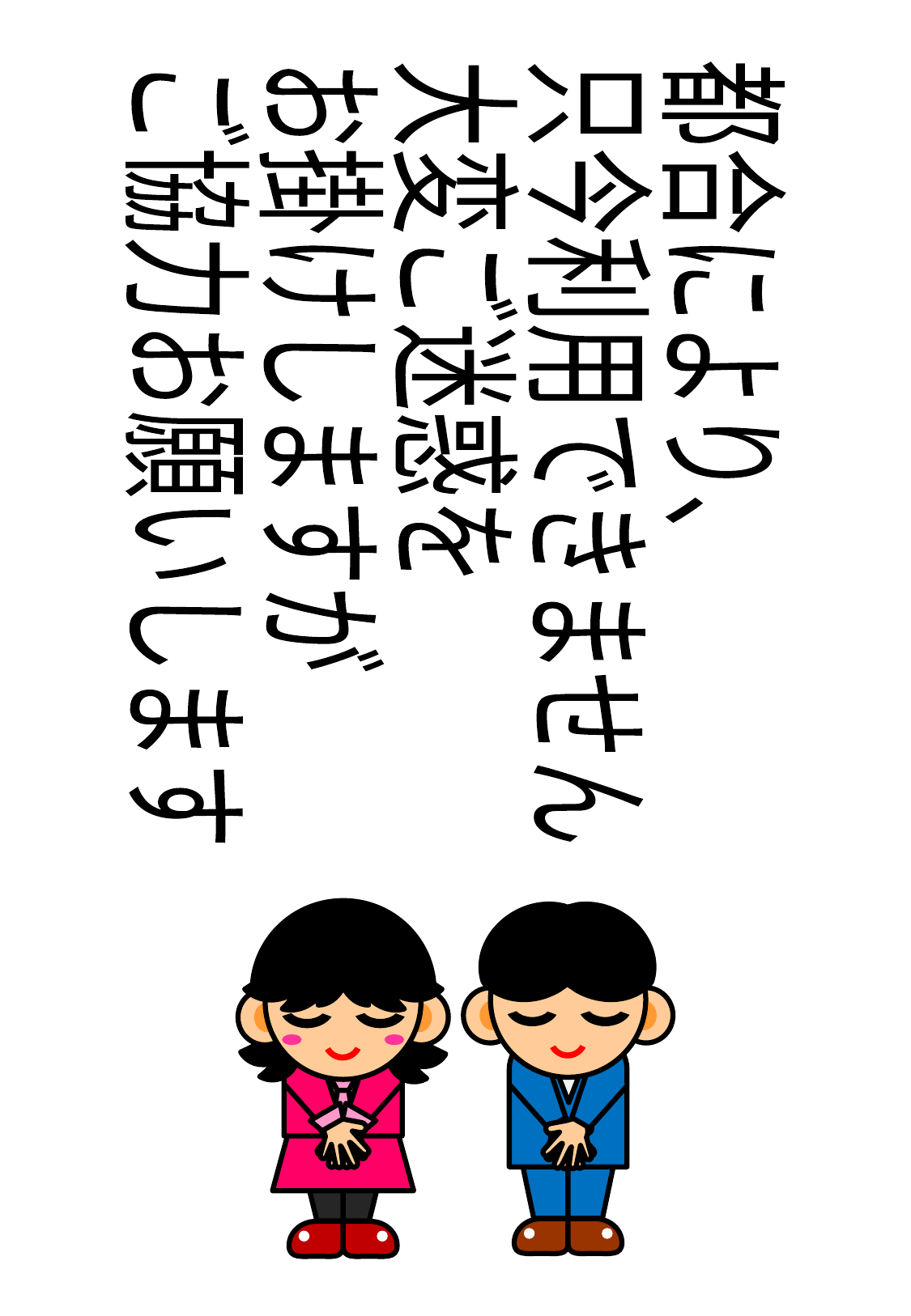

都合により、
只今利用できません
大変ご迷惑を
お掛けしますが
ご協力お願いします